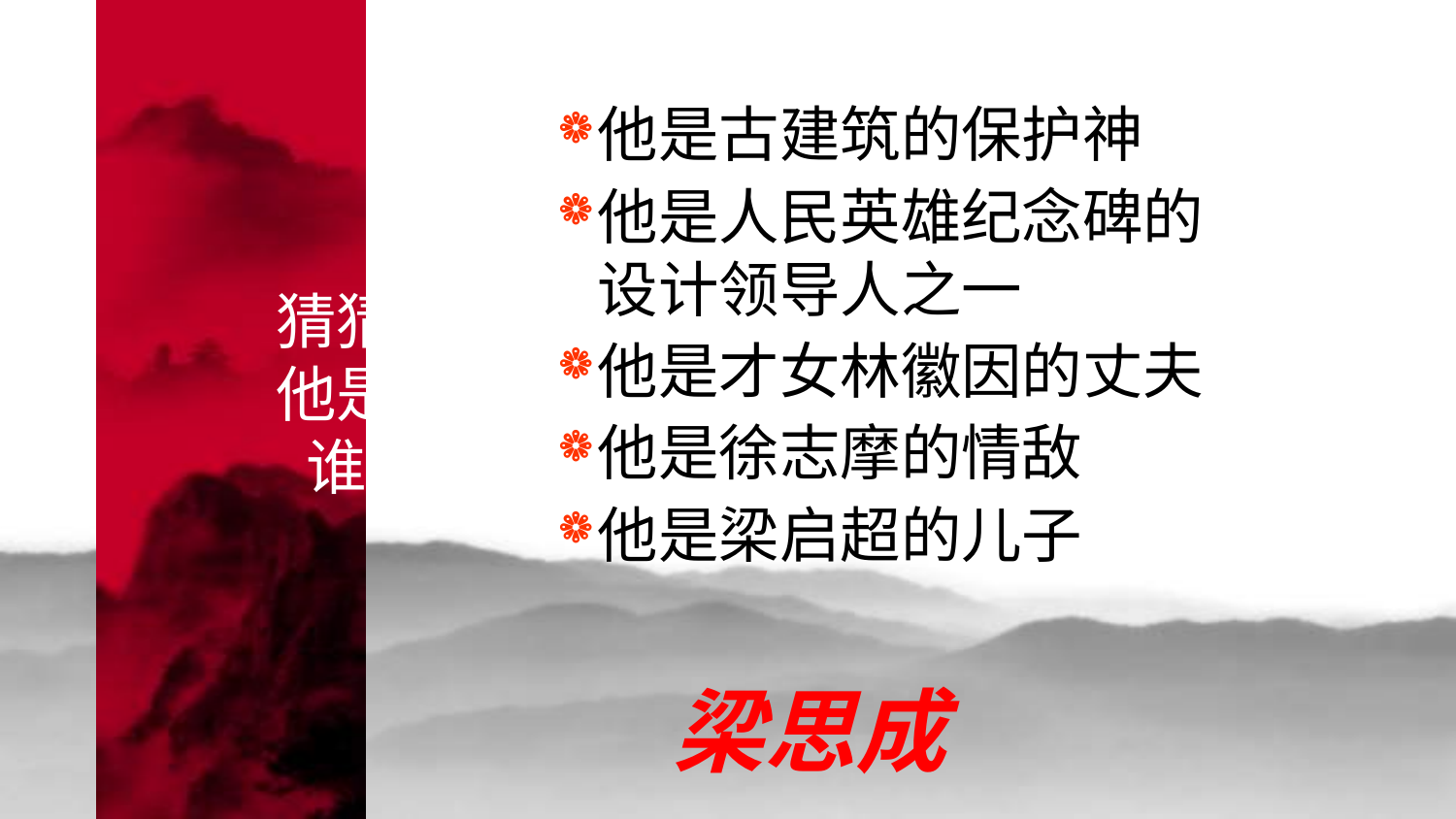

# 猜猜他是谁
他是古建筑的保护神
他是人民英雄纪念碑的设计领导人之一
他是才女林徽因的丈夫
他是徐志摩的情敌
他是梁启超的儿子
梁思成